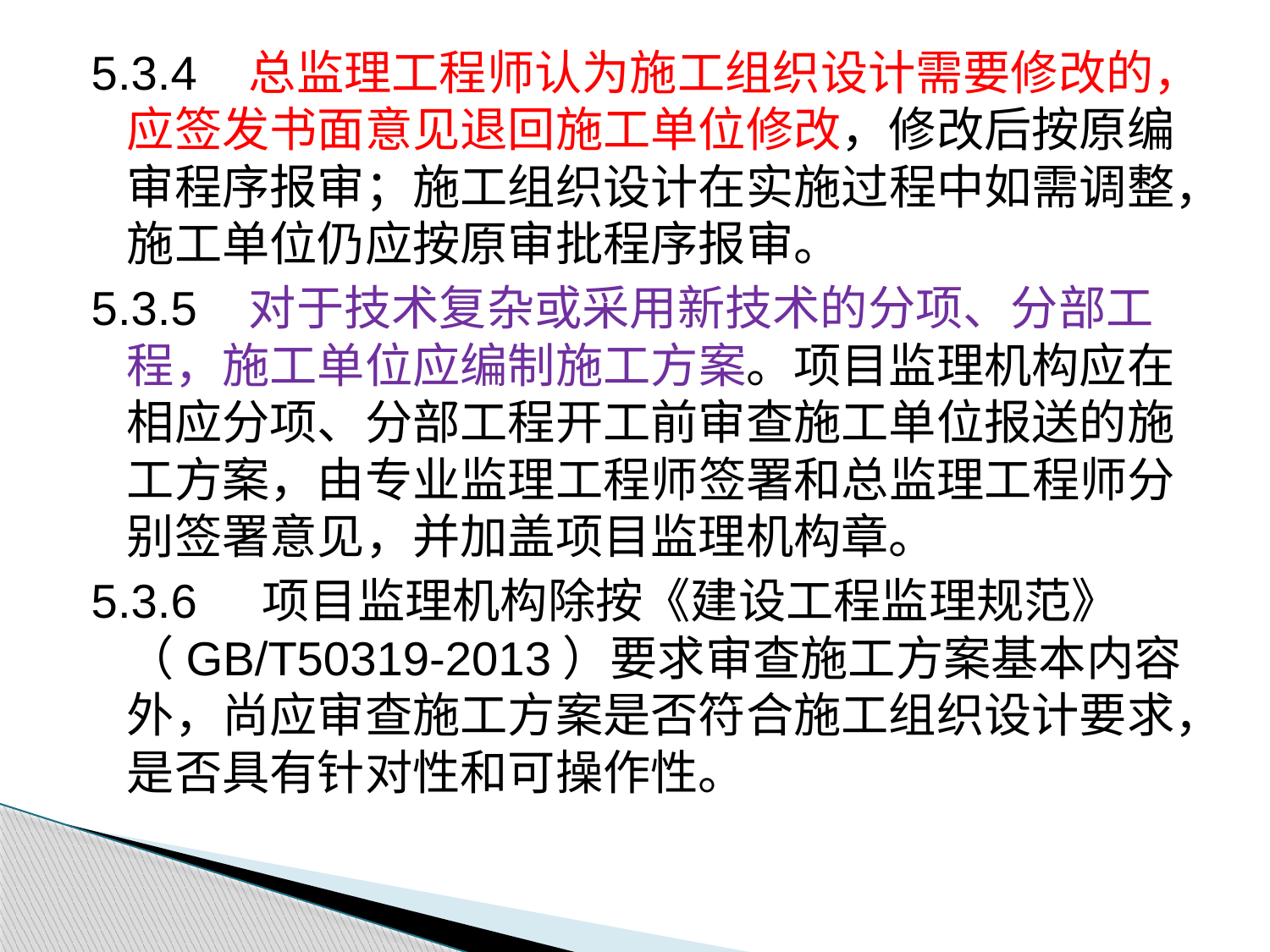

5.3.4   总监理工程师认为施工组织设计需要修改的，应签发书面意见退回施工单位修改，修改后按原编审程序报审；施工组织设计在实施过程中如需调整，施工单位仍应按原审批程序报审。
5.3.5   对于技术复杂或采用新技术的分项、分部工程，施工单位应编制施工方案。项目监理机构应在相应分项、分部工程开工前审查施工单位报送的施工方案，由专业监理工程师签署和总监理工程师分别签署意见，并加盖项目监理机构章。
5.3.6    项目监理机构除按《建设工程监理规范》 （GB/T50319-2013）要求审查施工方案基本内容外，尚应审查施工方案是否符合施工组织设计要求，是否具有针对性和可操作性。